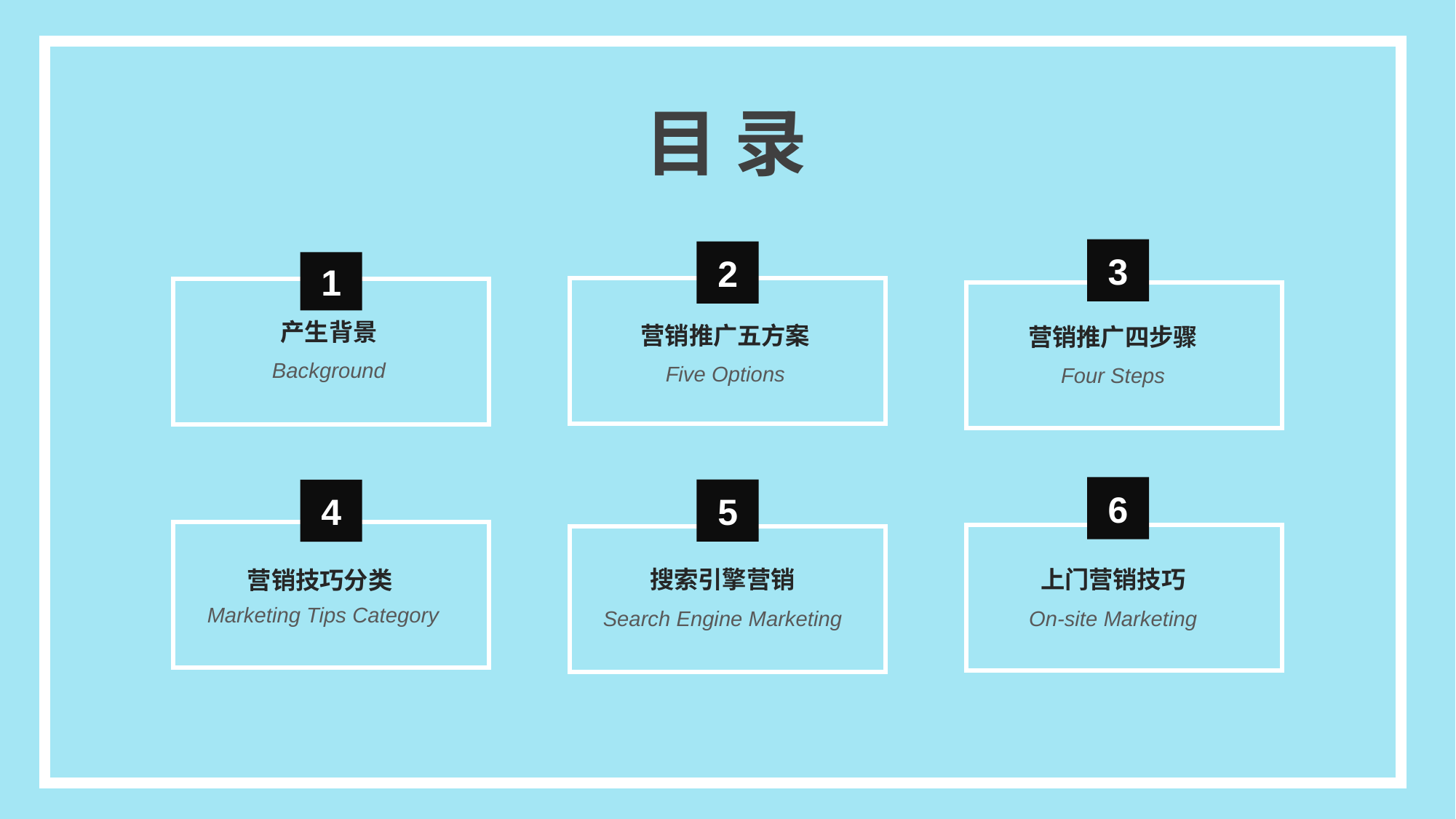

目 录
3

2

1

产生背景
Background
营销推广五方案
Five Options
营销推广四步骤
Four Steps
6

5

4

搜索引擎营销
Search Engine Marketing
上门营销技巧
On-site Marketing
营销技巧分类
Marketing Tips Category